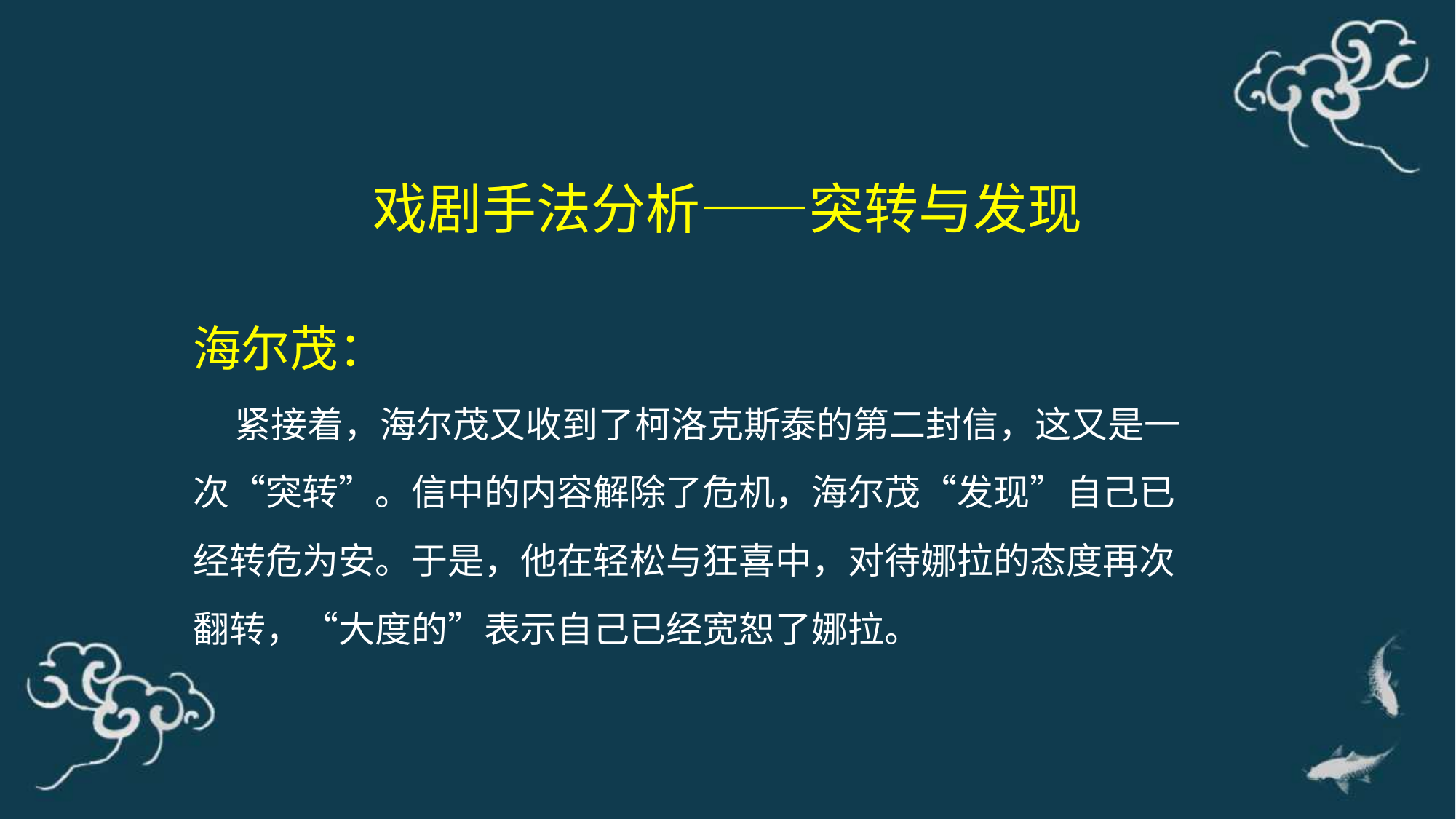

戏剧手法分析——突转与发现
海尔茂：
    紧接着，海尔茂又收到了柯洛克斯泰的第二封信，这又是一次“突转”。信中的内容解除了危机，海尔茂“发现”自己已经转危为安。于是，他在轻松与狂喜中，对待娜拉的态度再次翻转，“大度的”表示自己已经宽恕了娜拉。